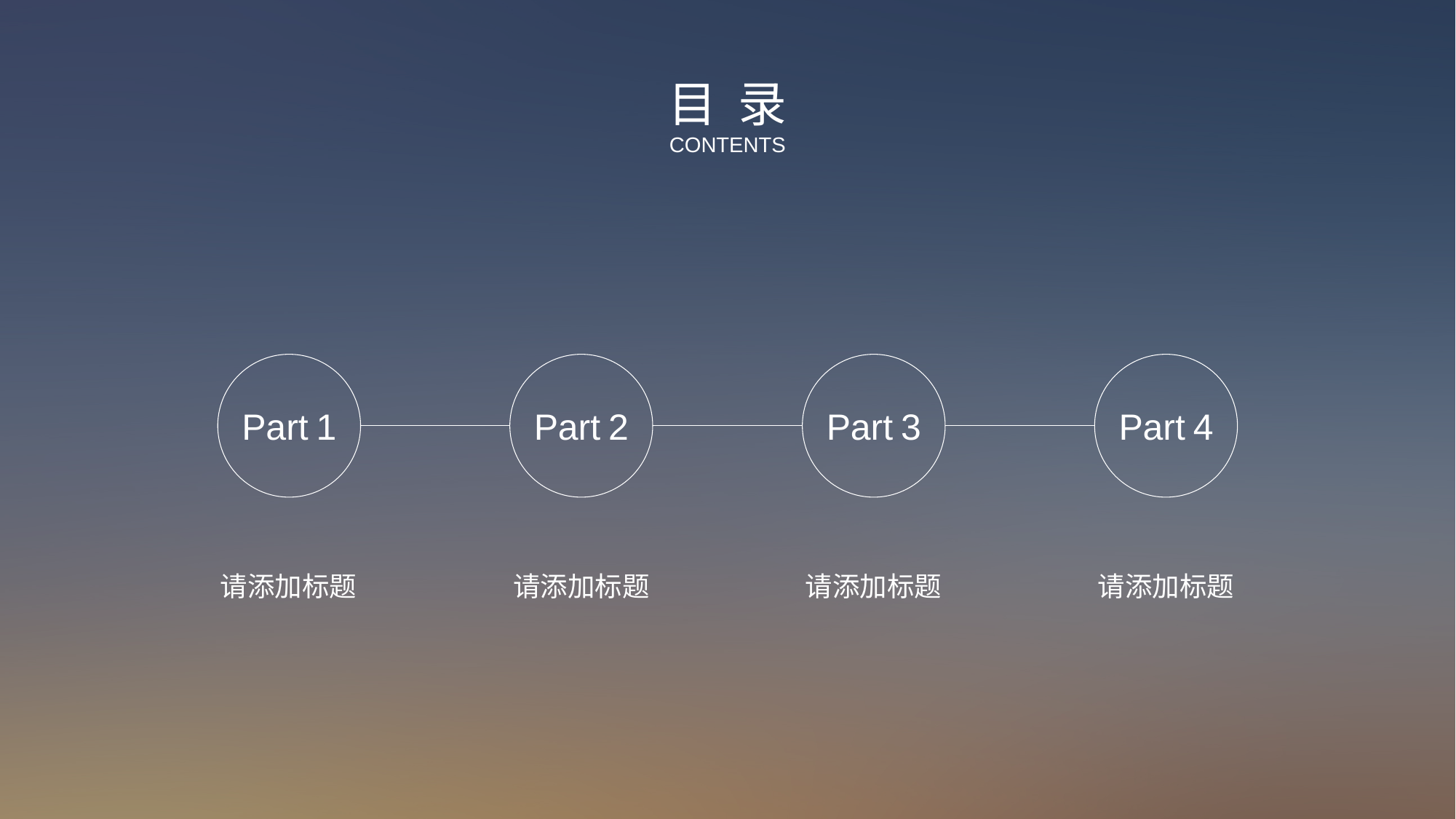

目  录
CONTENTS

Part 1
Part 2
Part 3
Part 4
请添加标题
请添加标题
请添加标题
请添加标题